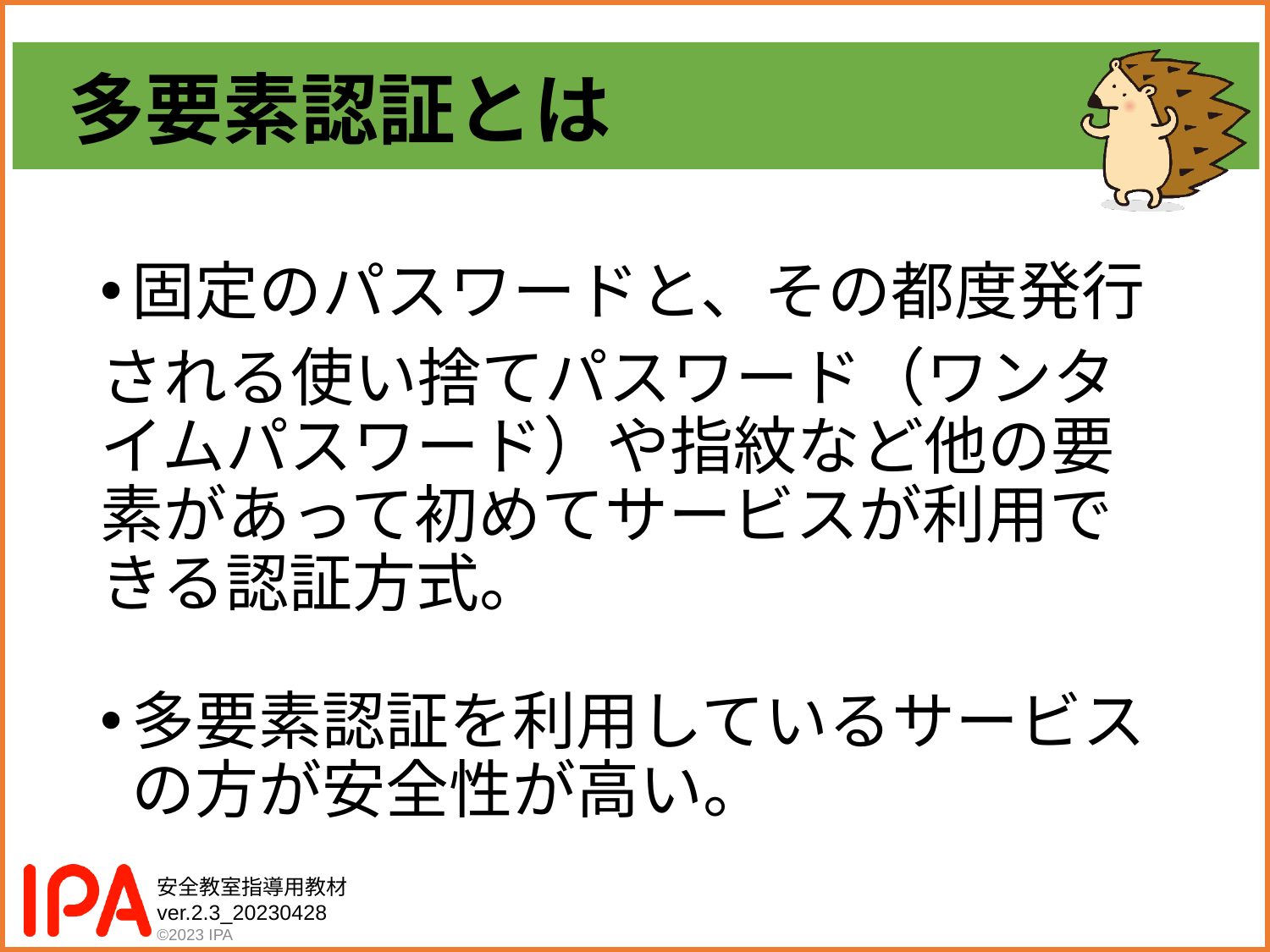

# 多要素認証とは
固定のパスワードと、その都度発行
される使い捨てパスワード（ワンタイムパスワード）や指紋など他の要素があって初めてサービスが利用できる認証方式。

多要素認証を利用しているサービスの方が安全性が高い。